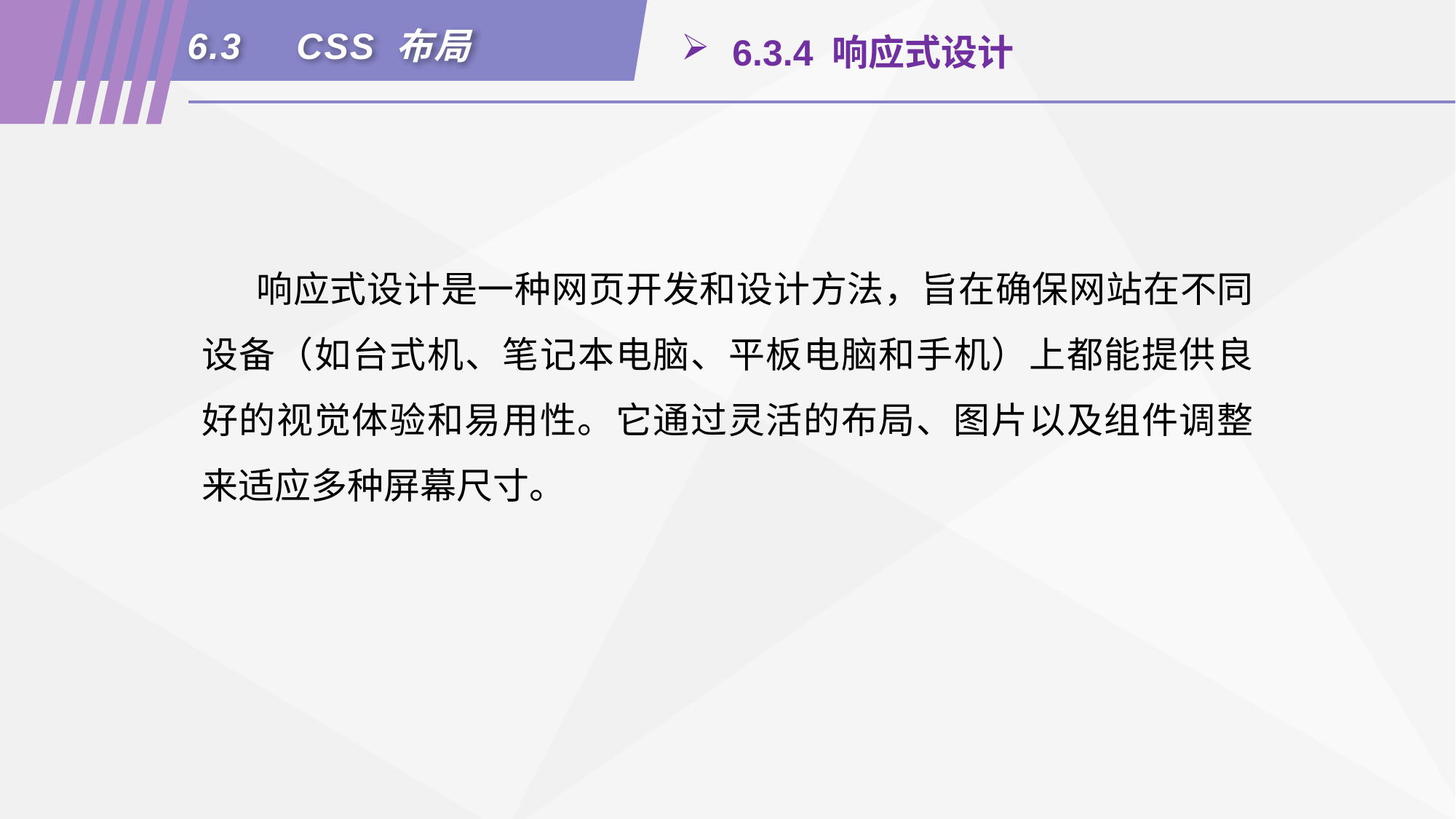

6.3	CSS 布局
 6.3.4 响应式设计
响应式设计是一种网页开发和设计方法，旨在确保网站在不同设备（如台式机、笔记本电脑、平板电脑和手机）上都能提供良好的视觉体验和易用性。它通过灵活的布局、图片以及组件调整来适应多种屏幕尺寸。